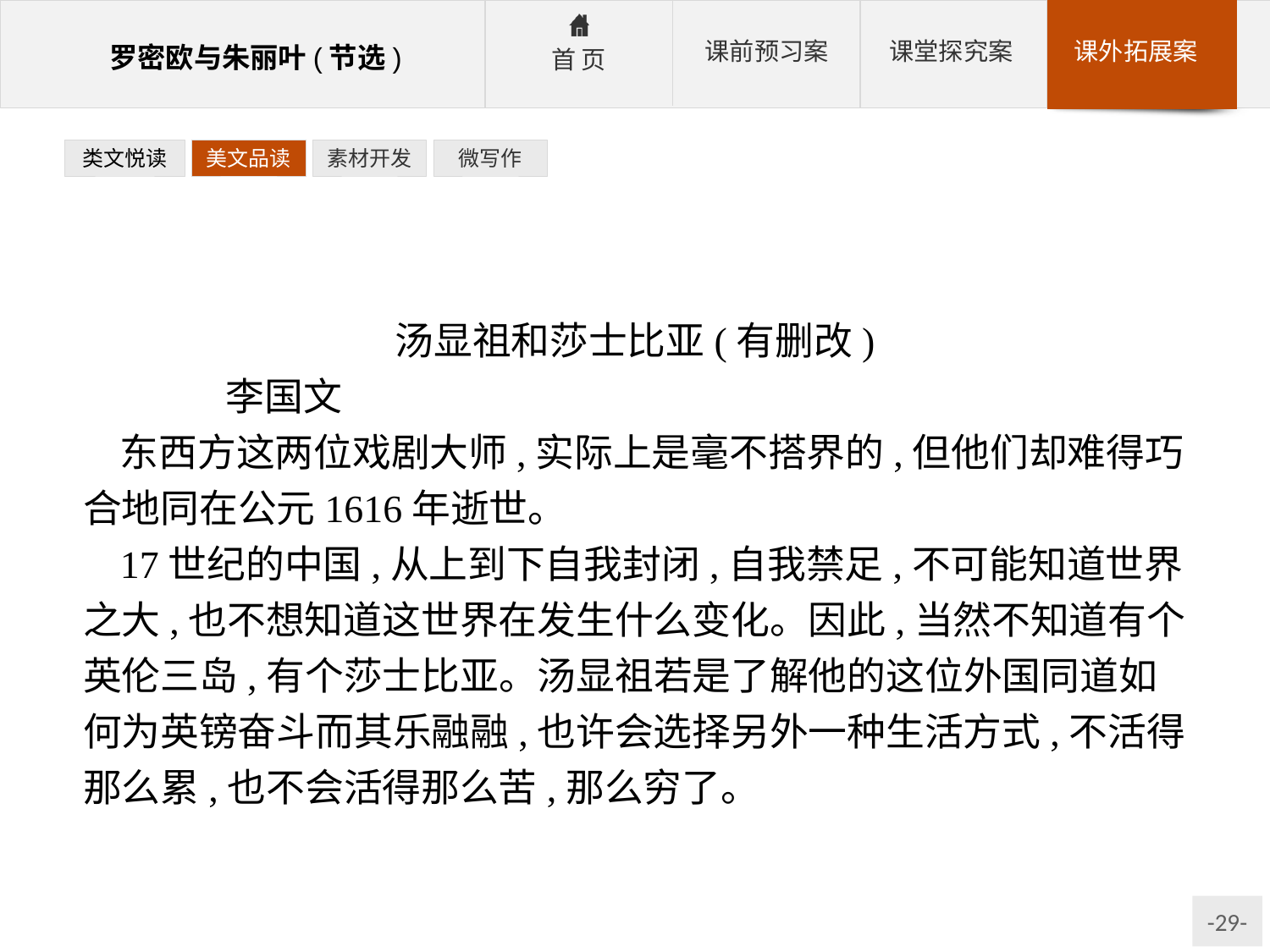

类文悦读
美文品读
素材开发
微写作
汤显祖和莎士比亚(有删改)
	李国文
东西方这两位戏剧大师,实际上是毫不搭界的,但他们却难得巧合地同在公元1616年逝世。
17世纪的中国,从上到下自我封闭,自我禁足,不可能知道世界之大,也不想知道这世界在发生什么变化。因此,当然不知道有个英伦三岛,有个莎士比亚。汤显祖若是了解他的这位外国同道如何为英镑奋斗而其乐融融,也许会选择另外一种生活方式,不活得那么累,也不会活得那么苦,那么穷了。